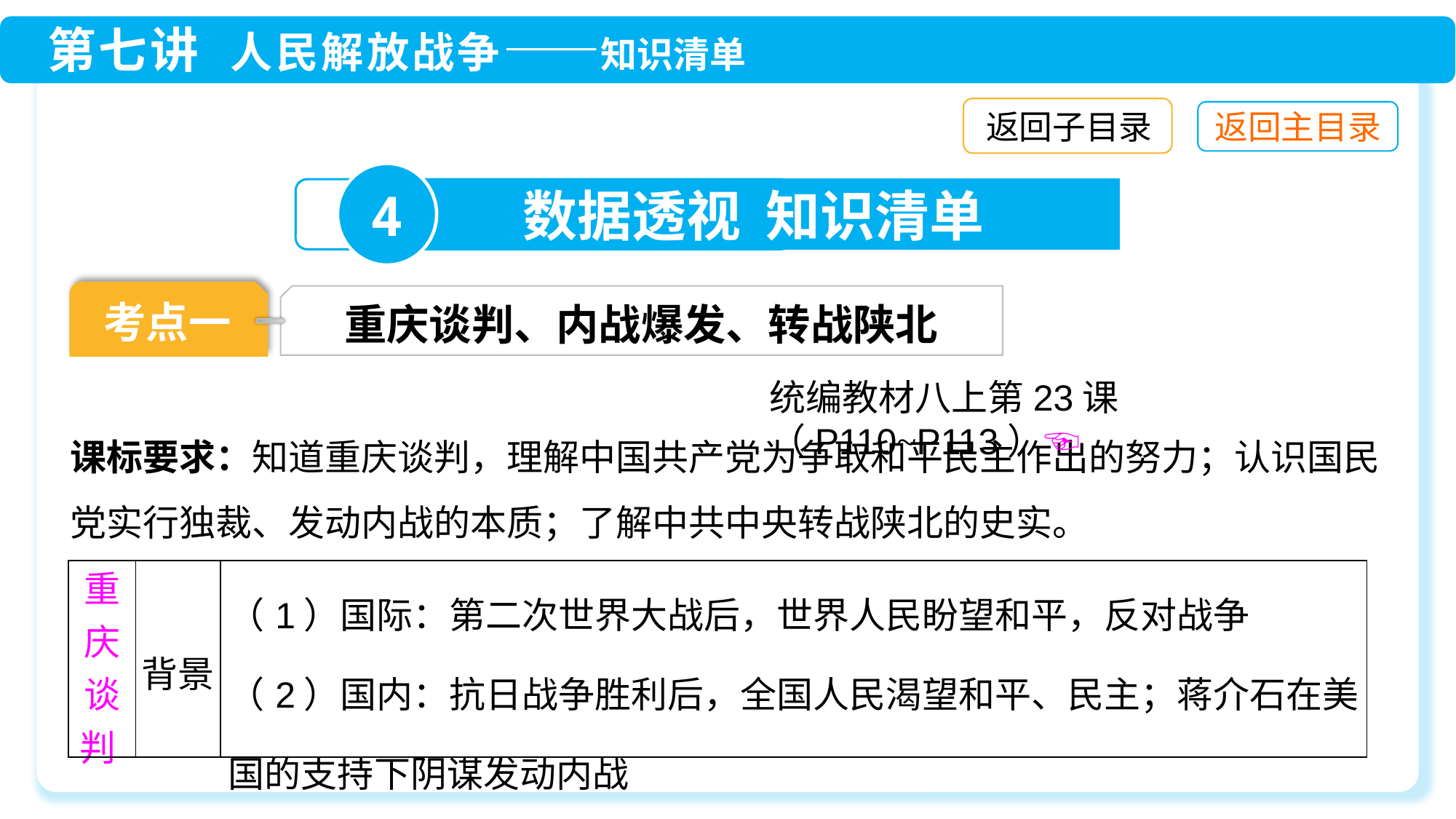

返回子目录
4

数据透视  知识清单
考点一
重庆谈判、内战爆发、转战陕北

统编教材八上第23课（P110~P113）☜
课标要求：知道重庆谈判，理解中国共产党为争取和平民主作出的努力；认识国民党实行独裁、发动内战的本质；了解中共中央转战陕北的史实。
| 重庆谈判 | 背景 | （1）国际：第二次世界大战后，世界人民盼望和平，反对战争 （2）国内：抗日战争胜利后，全国人民渴望和平、民主；蒋介石在美国的支持下阴谋发动内战 |
| --- | --- | --- |